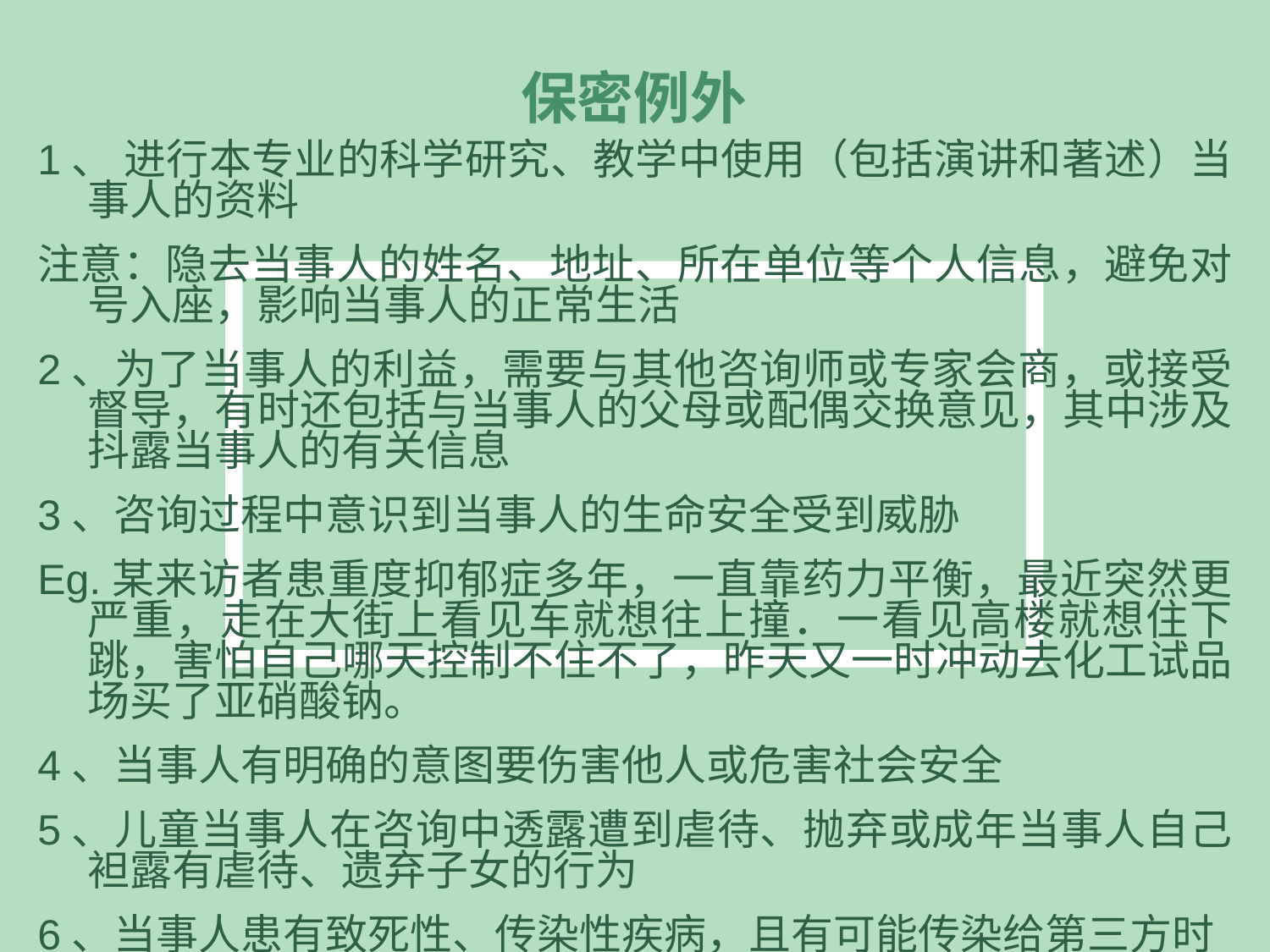

# 保密例外
1、 进行本专业的科学研究、教学中使用（包括演讲和著述）当事人的资料
注意：隐去当事人的姓名、地址、所在单位等个人信息，避免对号入座，影响当事人的正常生活
2、为了当事人的利益，需要与其他咨询师或专家会商，或接受督导，有时还包括与当事人的父母或配偶交换意见，其中涉及抖露当事人的有关信息
3、咨询过程中意识到当事人的生命安全受到威胁
Eg.某来访者患重度抑郁症多年，一直靠药力平衡，最近突然更严重，走在大街上看见车就想往上撞．一看见高楼就想住下跳，害怕自己哪天控制不住不了，昨天又一时冲动去化工试品场买了亚硝酸钠。
4、当事人有明确的意图要伤害他人或危害社会安全
5、儿童当事人在咨询中透露遭到虐待、抛弃或成年当事人自己袒露有虐待、遗弃子女的行为
6、当事人患有致死性、传染性疾病，且有可能传染给第三方时